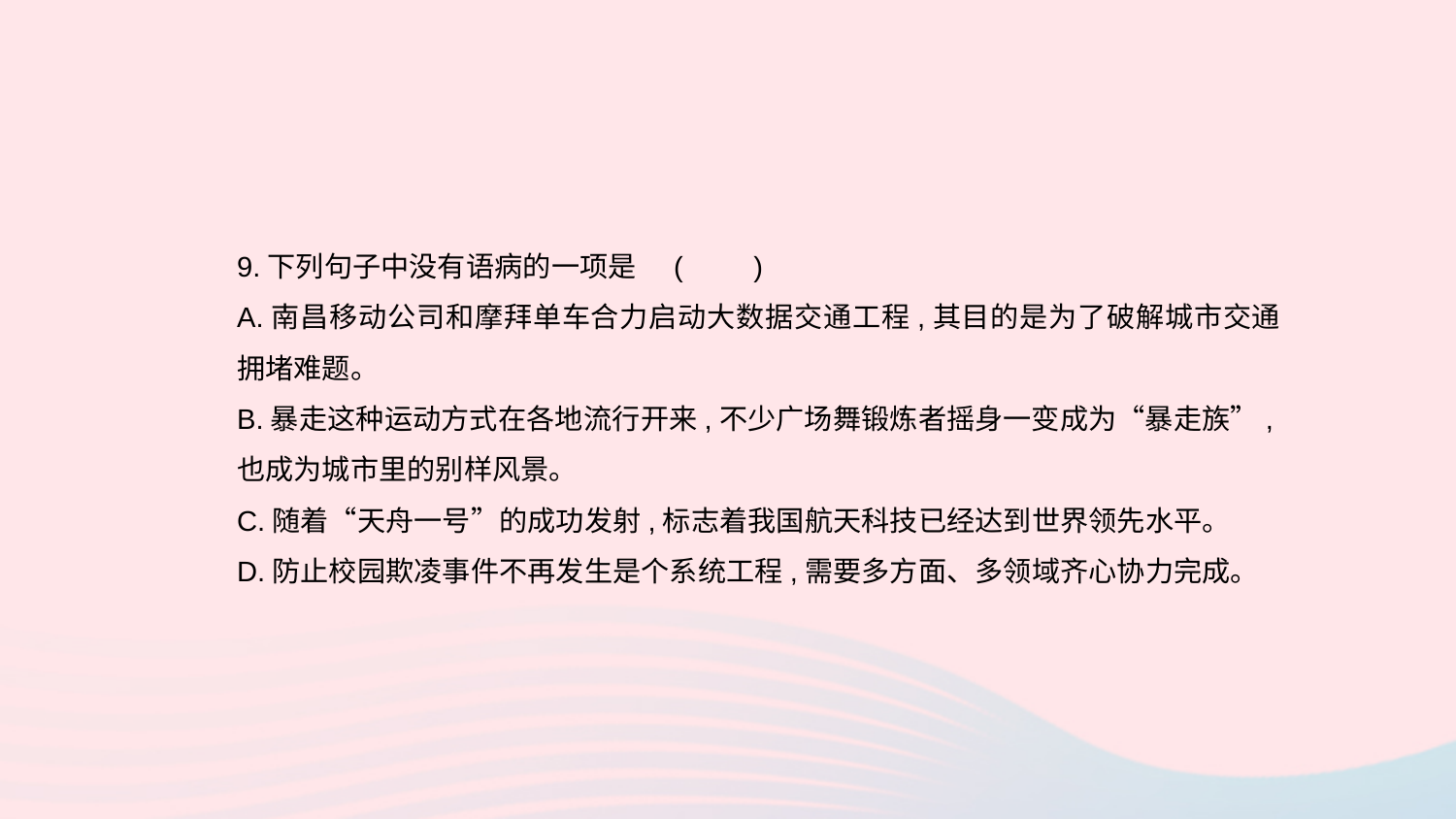

9.下列句子中没有语病的一项是	(　　)
A.南昌移动公司和摩拜单车合力启动大数据交通工程,其目的是为了破解城市交通拥堵难题。
B.暴走这种运动方式在各地流行开来,不少广场舞锻炼者摇身一变成为“暴走族”,也成为城市里的别样风景。
C.随着“天舟一号”的成功发射,标志着我国航天科技已经达到世界领先水平。
D.防止校园欺凌事件不再发生是个系统工程,需要多方面、多领域齐心协力完成。